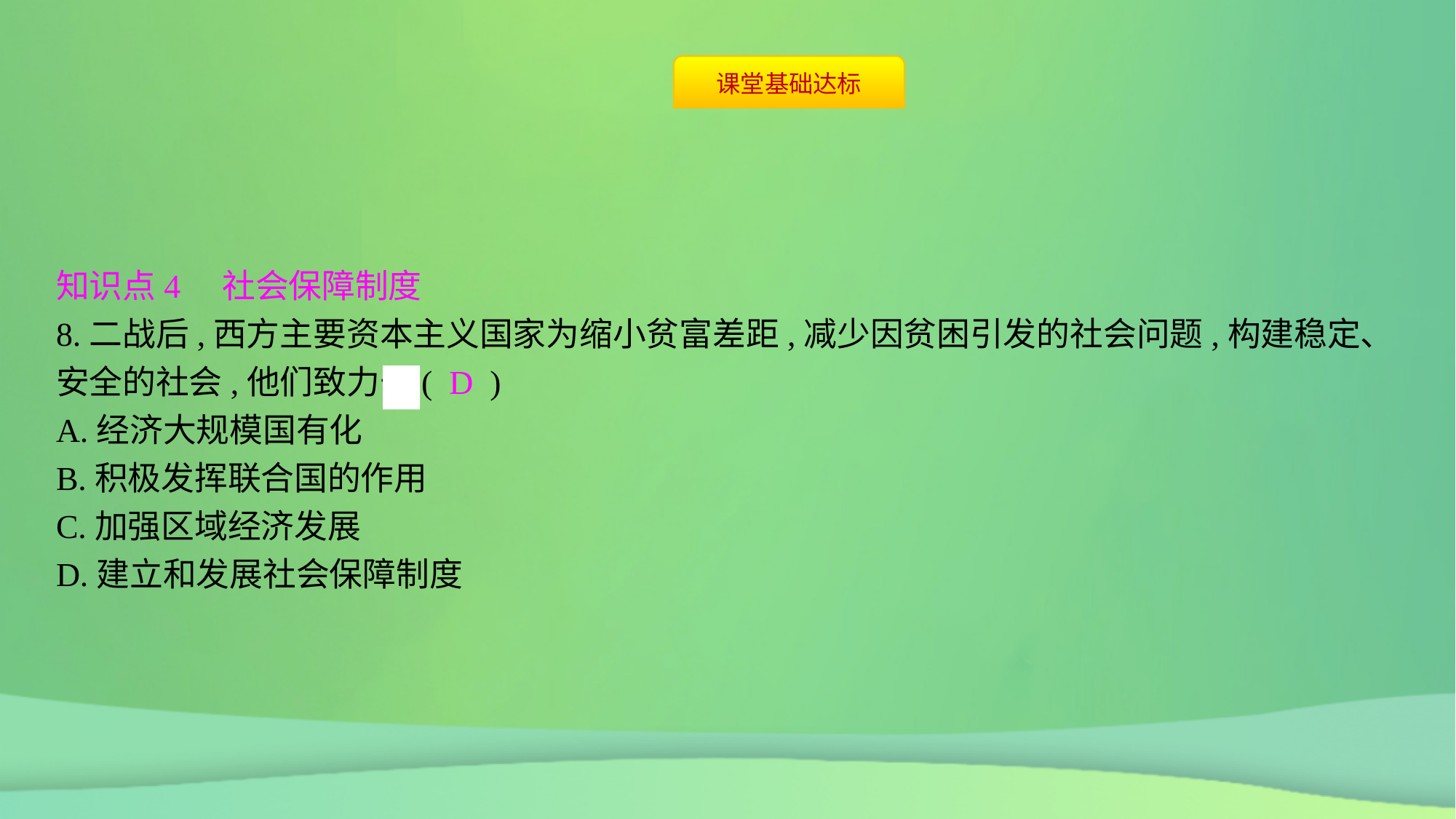

知识点4　社会保障制度
8.二战后,西方主要资本主义国家为缩小贫富差距,减少因贫困引发的社会问题,构建稳定、安全的社会,他们致力于(  D  )
A.经济大规模国有化
B.积极发挥联合国的作用
C.加强区域经济发展
D.建立和发展社会保障制度